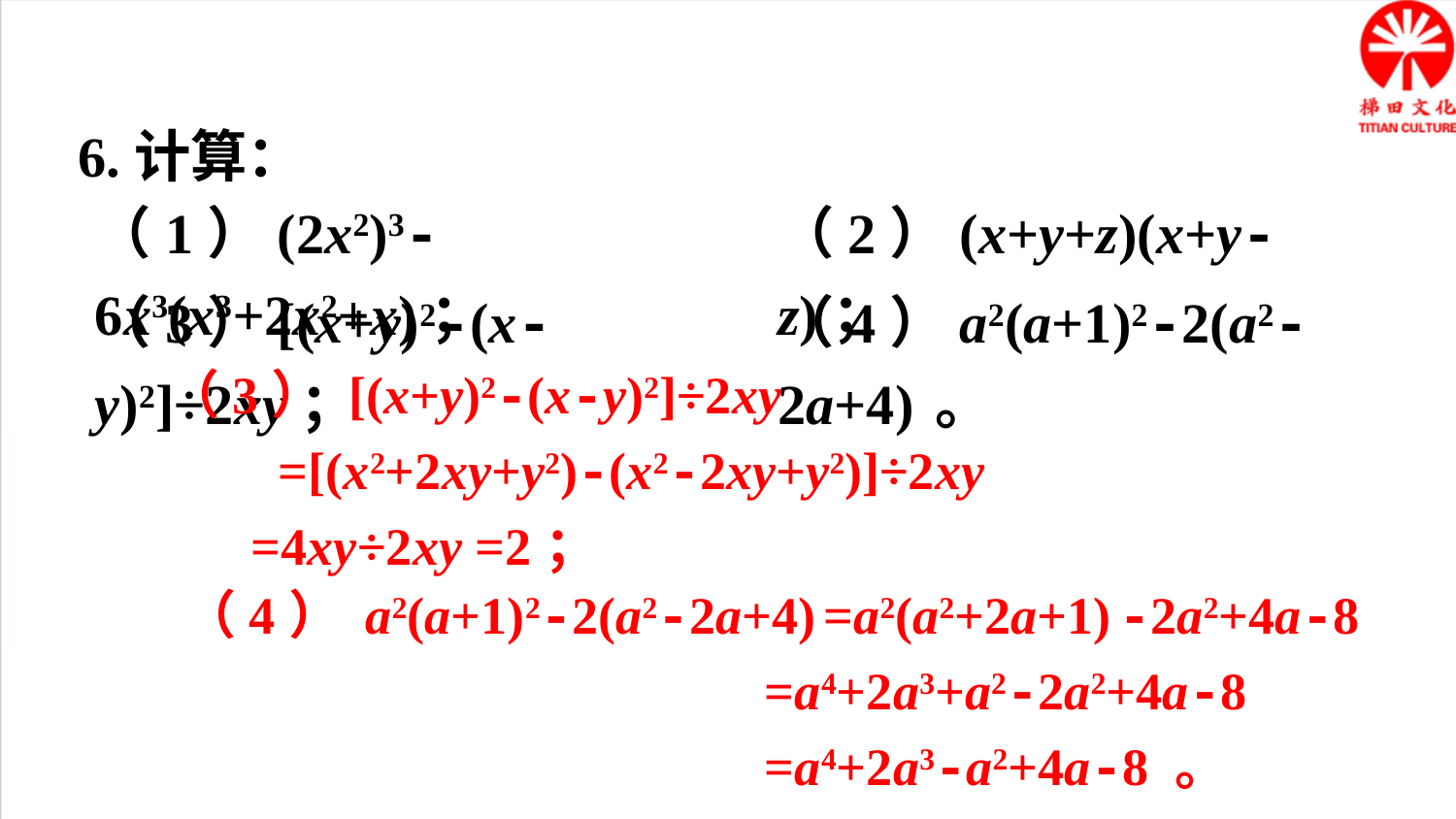

6.计算：
（1）(2x2)3-6x3(x3+2x2+x)；
（2）(x+y+z)(x+y-z)；
（3）[(x+y)2-(x-y)2]÷2xy；
（4）a2(a+1)2-2(a2-2a+4) 。
     （3） [(x+y)2-(x-y)2]÷2xy
              =[(x2+2xy+y2)-(x2-2xy+y2)]÷2xy
                    =4xy÷2xy =2；
   （4） a2(a+1)2-2(a2-2a+4) =a2(a2+2a+1) -2a2+4a-8
                                                =a4+2a3+a2-2a2+4a-8
                                                =a4+2a3-a2+4a-8 。